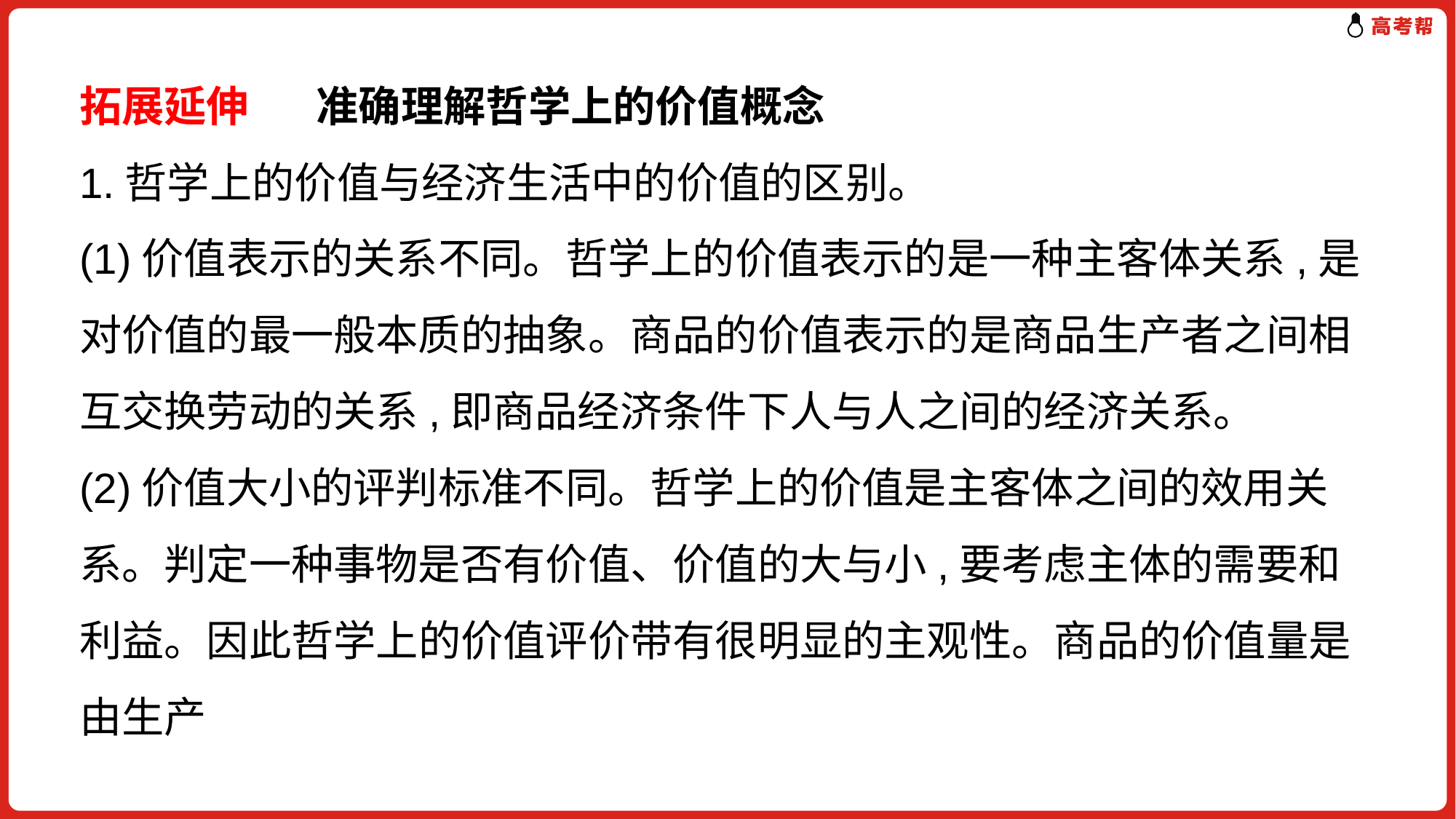

拓展延伸       准确理解哲学上的价值概念
1.哲学上的价值与经济生活中的价值的区别。
(1)价值表示的关系不同。哲学上的价值表示的是一种主客体关系,是对价值的最一般本质的抽象。商品的价值表示的是商品生产者之间相互交换劳动的关系,即商品经济条件下人与人之间的经济关系。
(2)价值大小的评判标准不同。哲学上的价值是主客体之间的效用关系。判定一种事物是否有价值、价值的大与小,要考虑主体的需要和利益。因此哲学上的价值评价带有很明显的主观性。商品的价值量是由生产